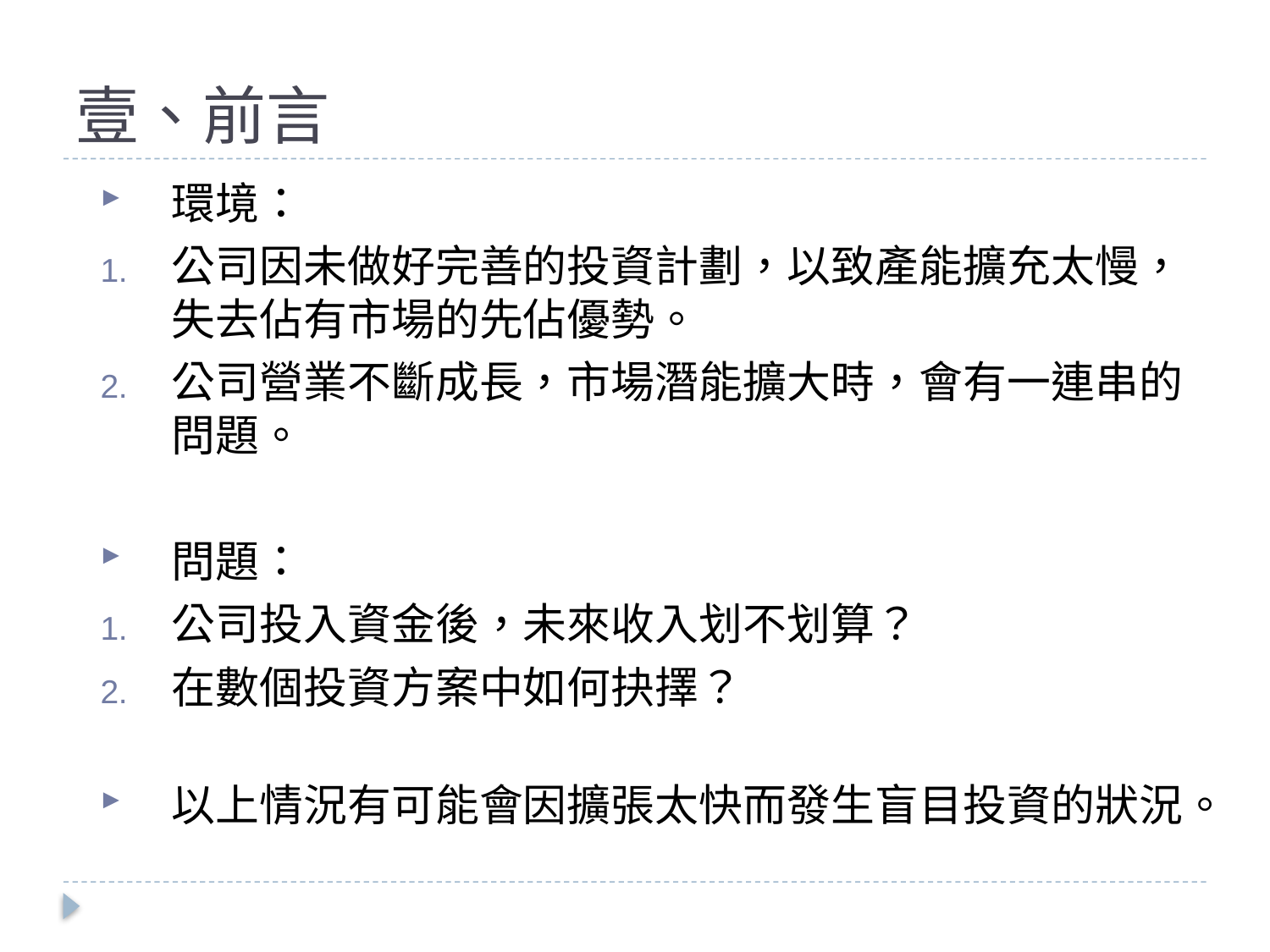

# 壹、前言
環境：
公司因未做好完善的投資計劃，以致產能擴充太慢，失去佔有市場的先佔優勢。
公司營業不斷成長，市場潛能擴大時，會有一連串的問題。

問題：
公司投入資金後，未來收入划不划算？
在數個投資方案中如何抉擇？

以上情況有可能會因擴張太快而發生盲目投資的狀況。